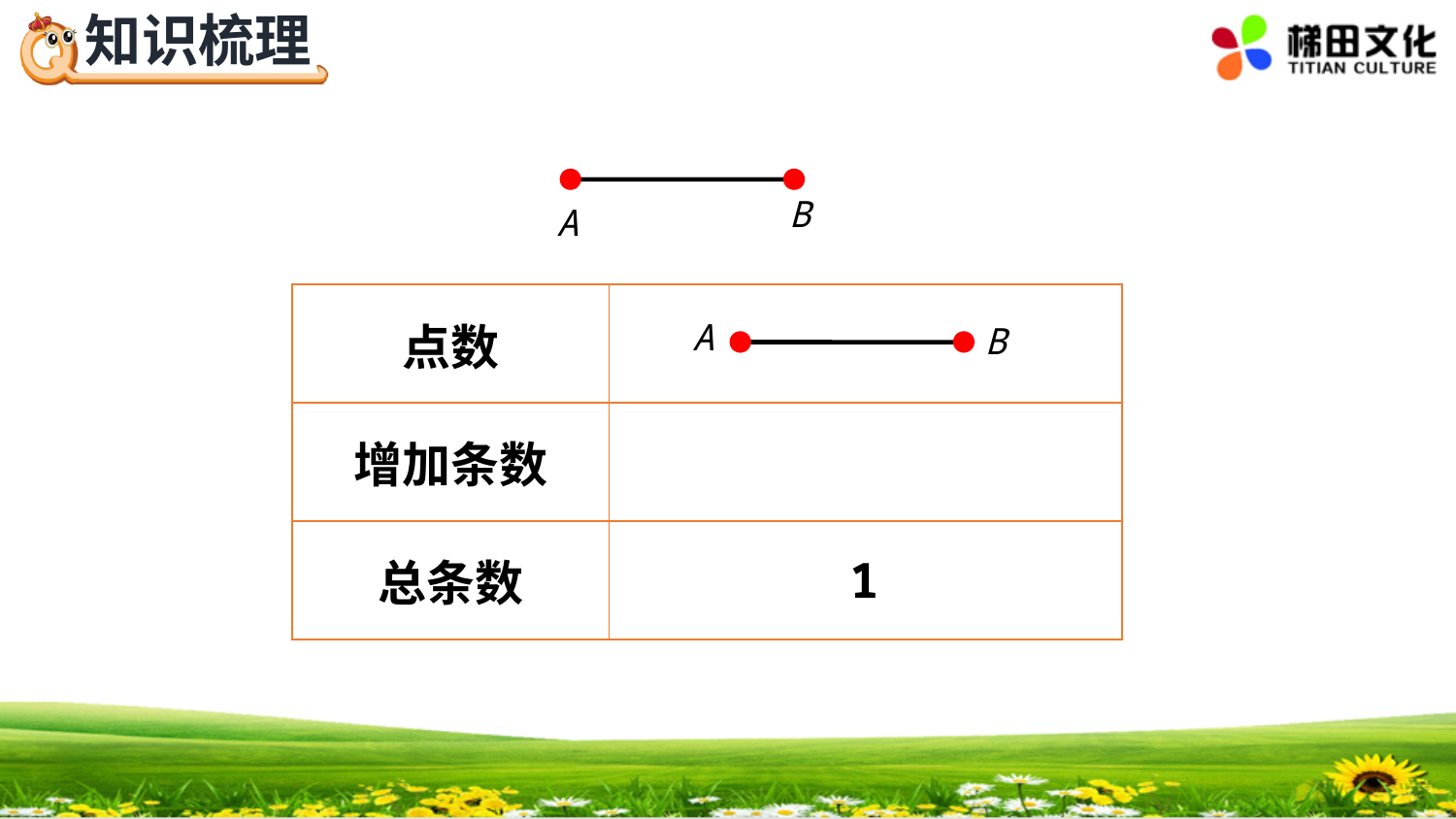

B
A
| 点数 |  |
| --- | --- |
| 增加条数 |  |
| 总条数 |  |
A
B

1